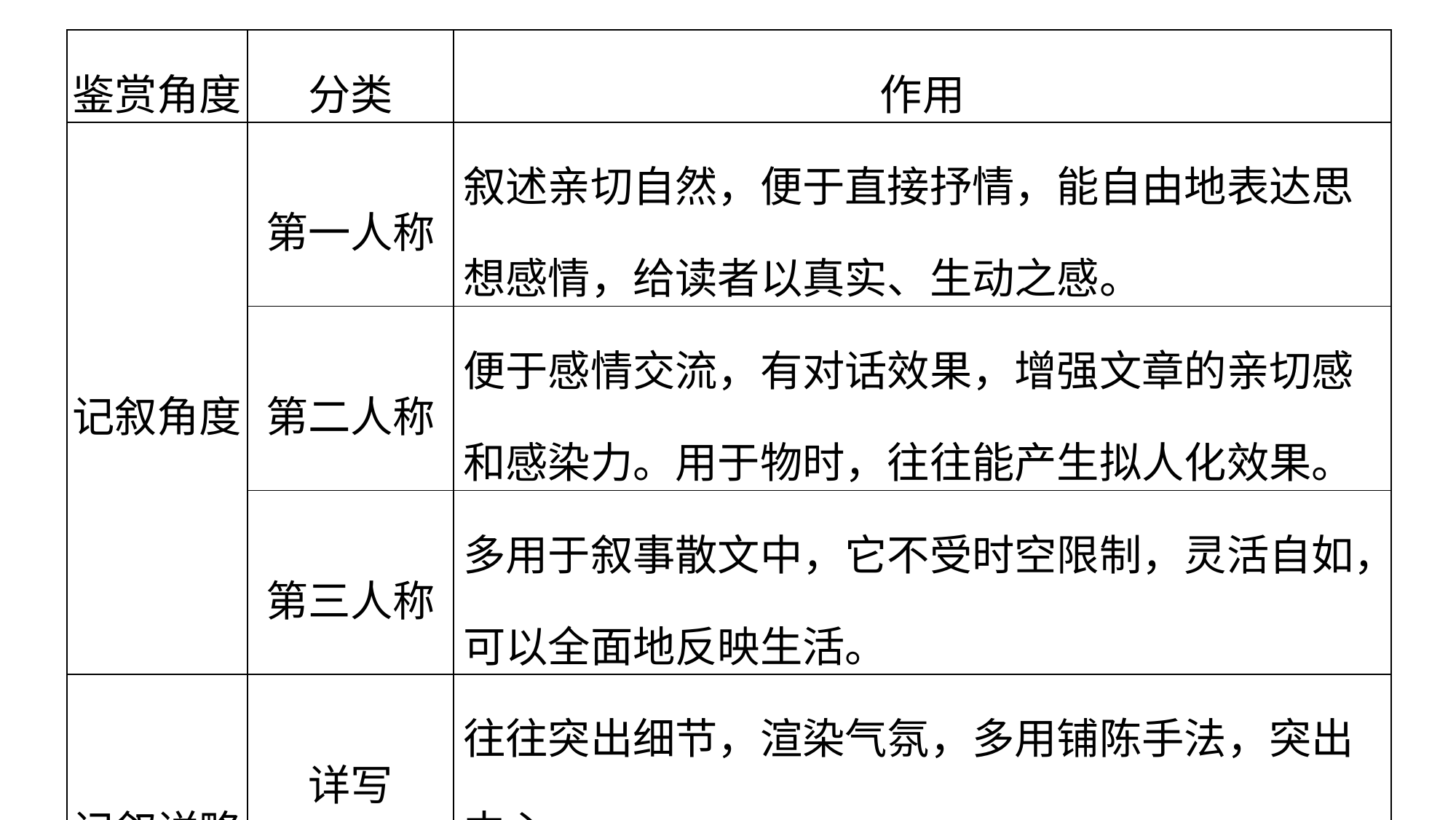

| 鉴赏角度 | 分类 | 作用 |
| --- | --- | --- |
| 记叙角度 | 第一人称 | 叙述亲切自然，便于直接抒情，能自由地表达思想感情，给读者以真实、生动之感。 |
|  | 第二人称 | 便于感情交流，有对话效果，增强文章的亲切感和感染力。用于物时，往往能产生拟人化效果。 |
|  | 第三人称 | 多用于叙事散文中，它不受时空限制，灵活自如，可以全面地反映生活。 |
| 记叙详略 | 详写 | 往往突出细节，渲染气氛，多用铺陈手法，突出中心。 |
|  | 略写 | 从侧面烘托中心。 |